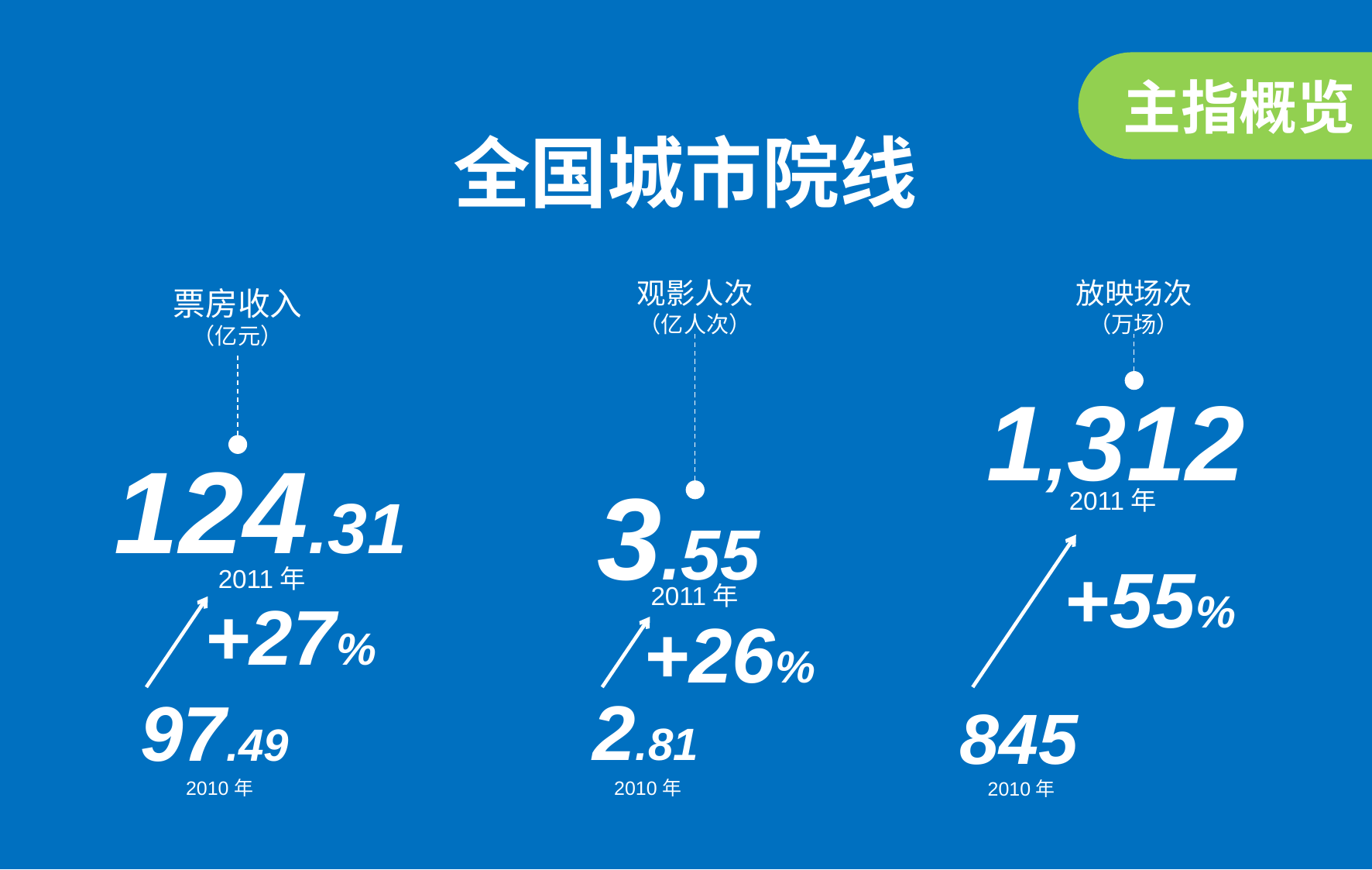

主指概览

全国城市院线
观影人次
（亿人次）

放映场次
（万场）

票房收入
（亿元）

1,312
2011年
124.31
2011年
3.55
2011年
+55%
+27%
+26%
2.81
2010年
97.49
2010年
845
2010年